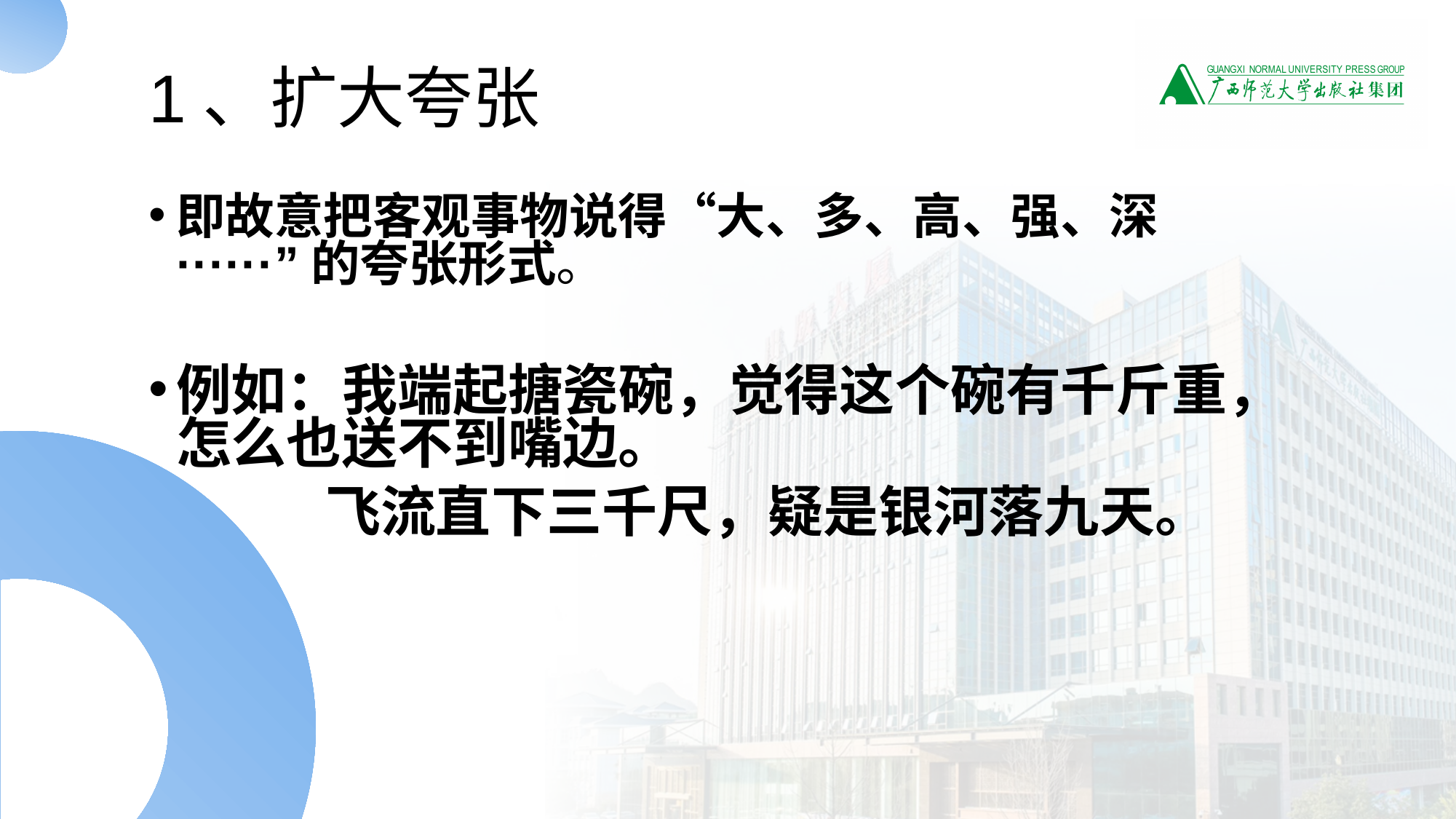

# 1、扩大夸张
即故意把客观事物说得“大、多、高、强、深······”的夸张形式。

例如：我端起搪瓷碗，觉得这个碗有千斤重，怎么也送不到嘴边。
             飞流直下三千尺，疑是银河落九天。